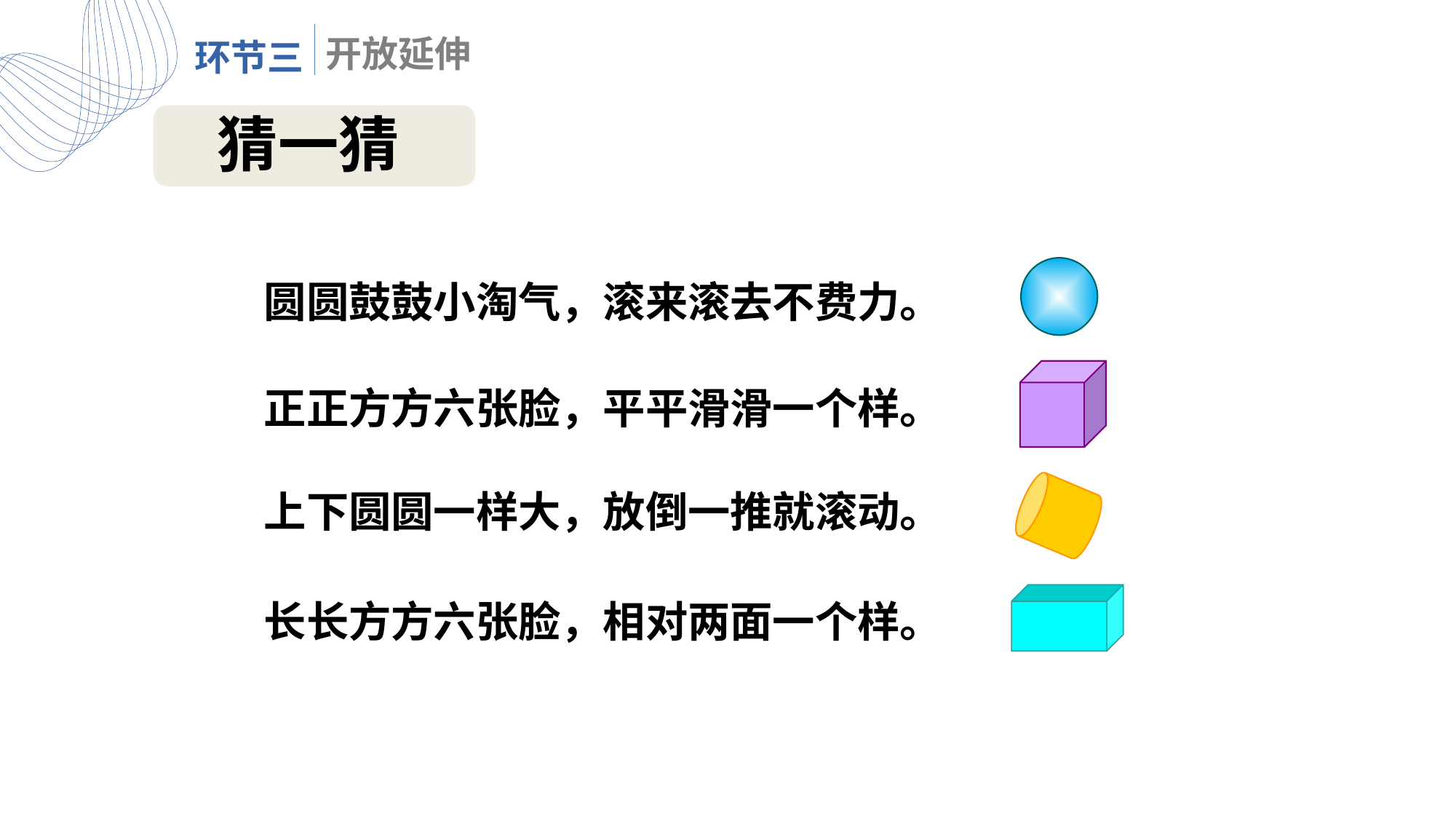

开放延伸
环节三
猜一猜

圆圆鼓鼓小淘气，滚来滚去不费力。

正正方方六张脸，平平滑滑一个样。

上下圆圆一样大，放倒一推就滚动。

长长方方六张脸，相对两面一个样。